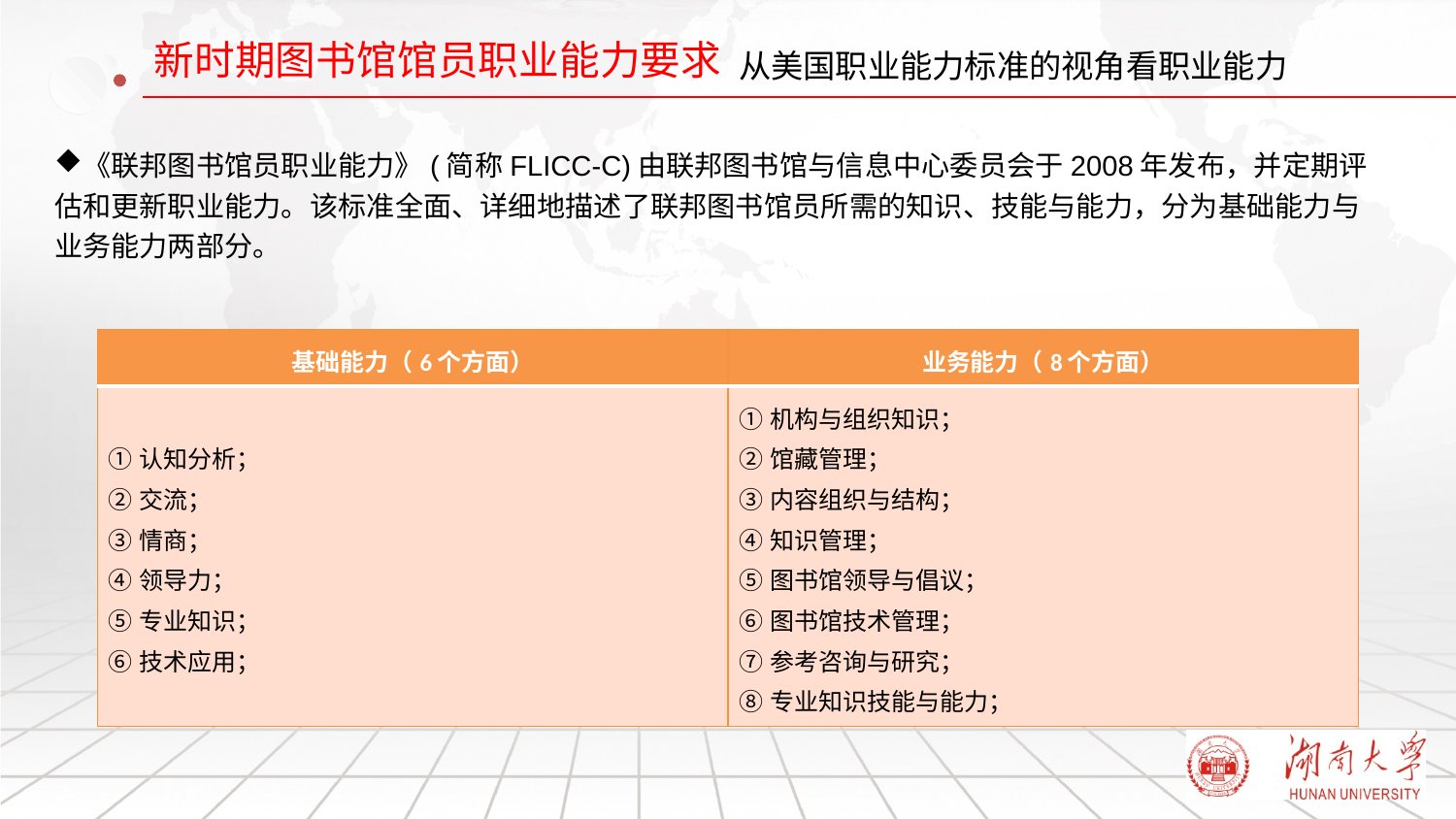

# 从美国职业能力标准的视角看职业能力
《联邦图书馆员职业能力》(简称FLICC-C)由联邦图书馆与信息中心委员会于2008年发布，并定期评估和更新职业能力。该标准全面、详细地描述了联邦图书馆员所需的知识、技能与能力，分为基础能力与业务能力两部分。
| 基础能力（6个方面） | 业务能力（8个方面） |
| --- | --- |
| ①认知分析； ②交流； ③情商； ④领导力； ⑤专业知识； ⑥技术应用； | ①机构与组织知识； ②馆藏管理； ③内容组织与结构； ④知识管理； ⑤图书馆领导与倡议； ⑥图书馆技术管理； ⑦参考咨询与研究； ⑧专业知识技能与能力； |